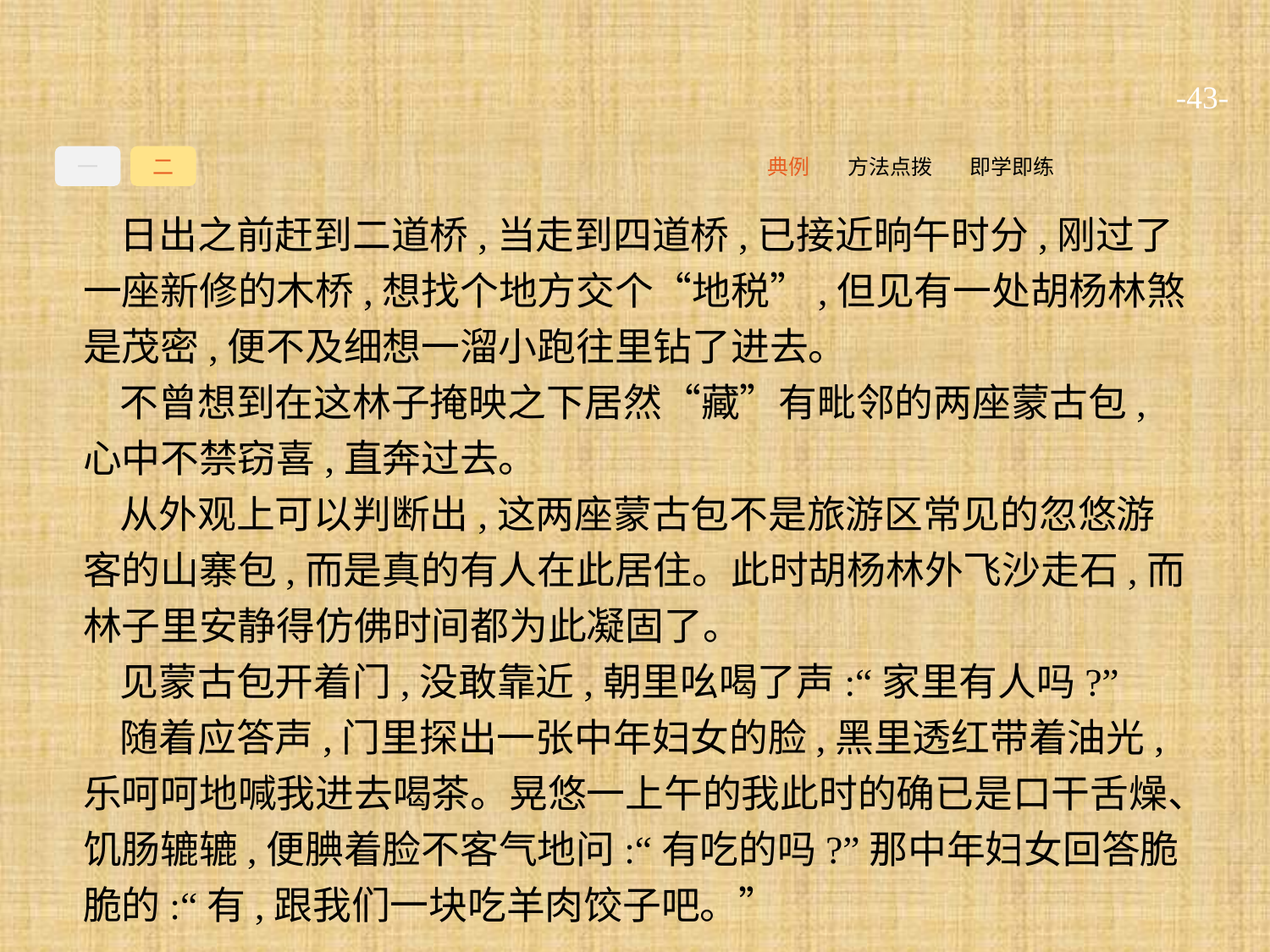

-43-
一
二
即学即练
方法点拨
典例
日出之前赶到二道桥,当走到四道桥,已接近晌午时分,刚过了一座新修的木桥,想找个地方交个“地税”,但见有一处胡杨林煞是茂密,便不及细想一溜小跑往里钻了进去。
不曾想到在这林子掩映之下居然“藏”有毗邻的两座蒙古包,心中不禁窃喜,直奔过去。
从外观上可以判断出,这两座蒙古包不是旅游区常见的忽悠游客的山寨包,而是真的有人在此居住。此时胡杨林外飞沙走石,而林子里安静得仿佛时间都为此凝固了。
见蒙古包开着门,没敢靠近,朝里吆喝了声:“家里有人吗?”
随着应答声,门里探出一张中年妇女的脸,黑里透红带着油光,乐呵呵地喊我进去喝茶。晃悠一上午的我此时的确已是口干舌燥、饥肠辘辘,便腆着脸不客气地问:“有吃的吗?”那中年妇女回答脆脆的:“有,跟我们一块吃羊肉饺子吧。”